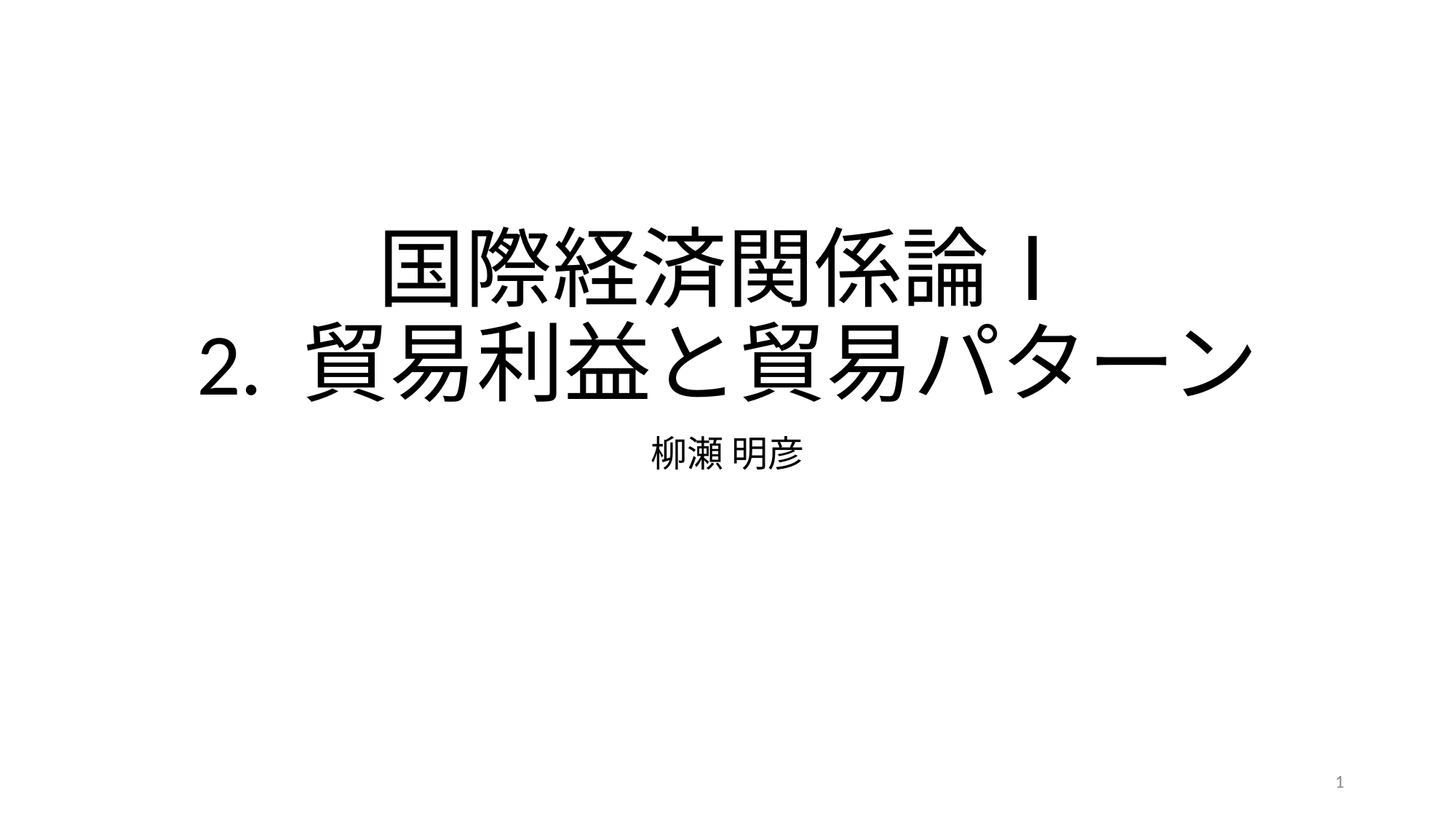

# 国際経済関係論Ⅰ 2. 貿易利益と貿易パターン
柳瀬 明彦
1